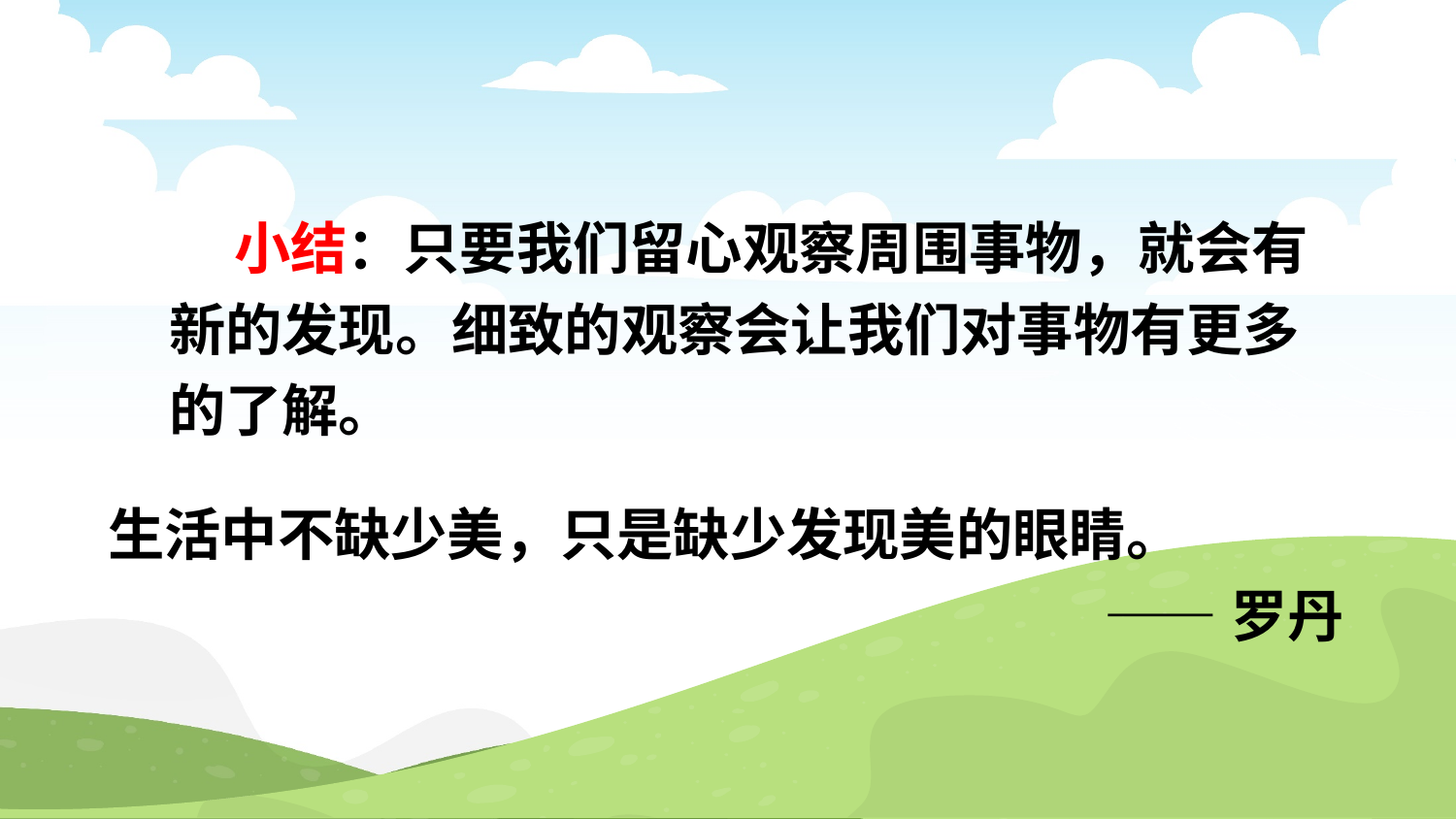

小结：只要我们留心观察周围事物，就会有新的发现。细致的观察会让我们对事物有更多的了解。
    生活中不缺少美，只是缺少发现美的眼睛。
——罗丹